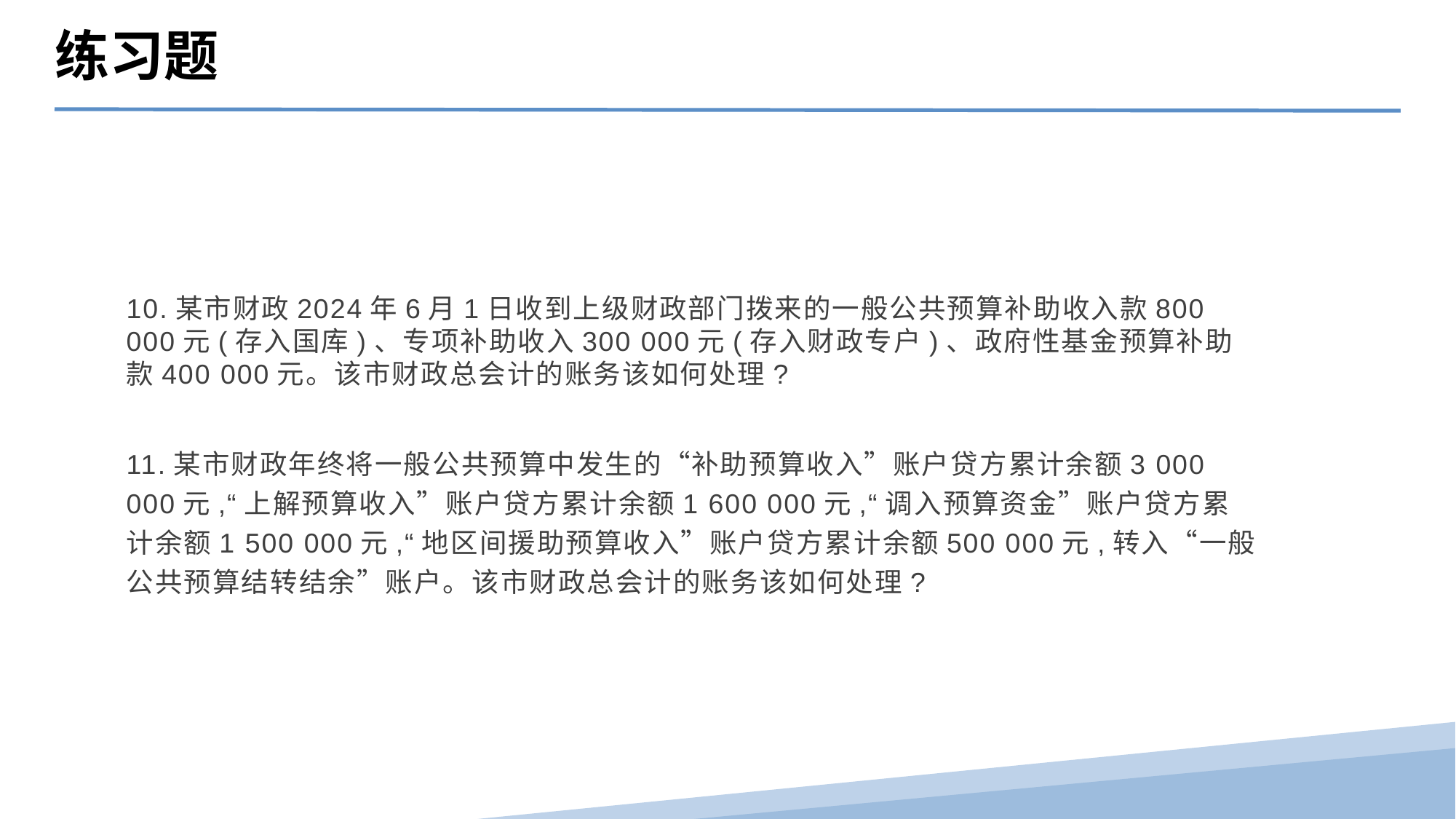

练习题

10.某市财政2024年6月1日收到上级财政部门拨来的一般公共预算补助收入款800 000元(存入国库)、专项补助收入300 000元(存入财政专户)、政府性基金预算补助款400 000元。该市财政总会计的账务该如何处理?

11.某市财政年终将一般公共预算中发生的“补助预算收入”账户贷方累计余额3 000 000元,“上解预算收入”账户贷方累计余额1 600 000元,“调入预算资金”账户贷方累计余额1 500 000元,“地区间援助预算收入”账户贷方累计余额500 000元,转入“一般公共预算结转结余”账户。该市财政总会计的账务该如何处理?